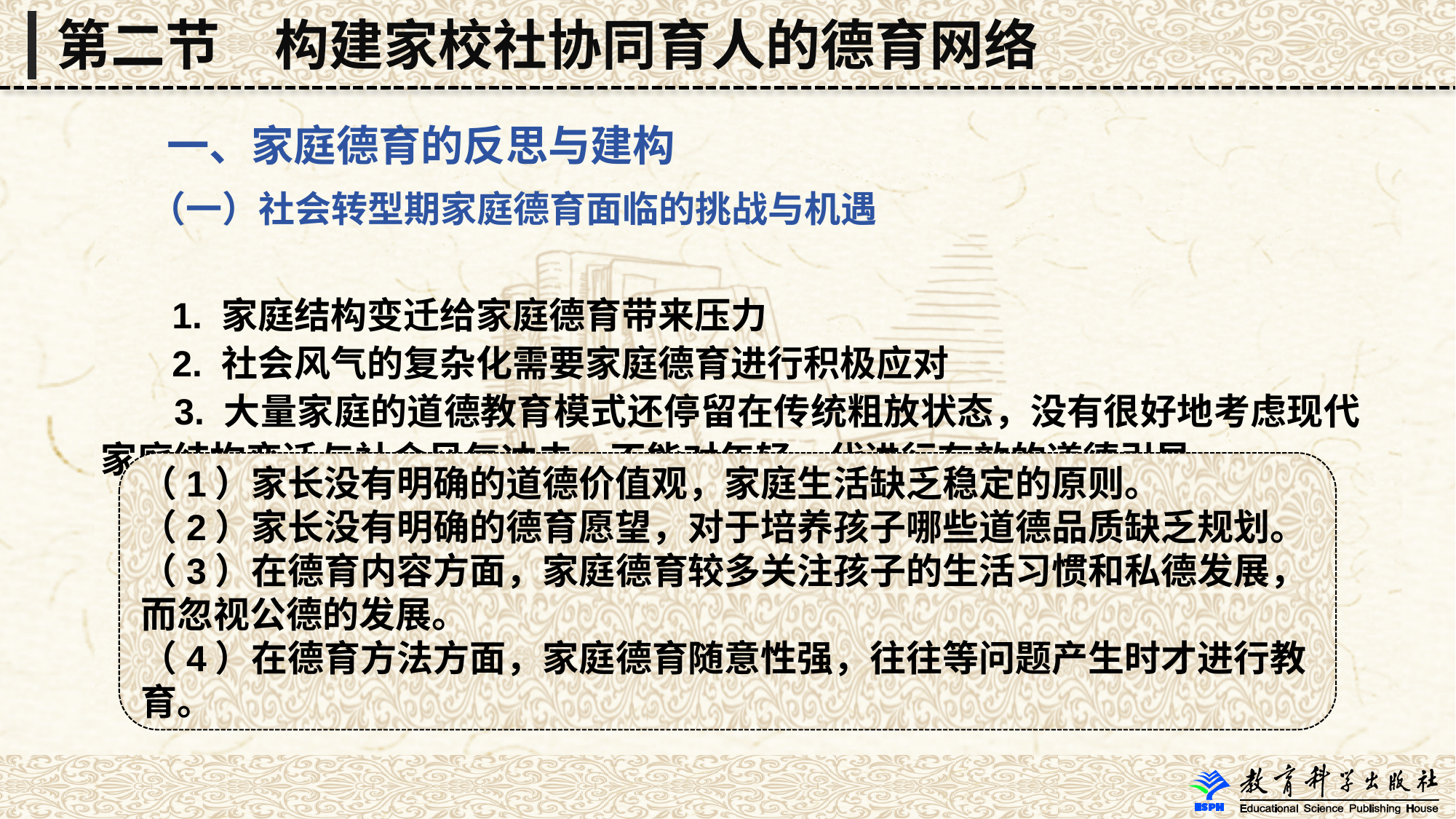

第二节　构建家校社协同育人的德育网络
       一、家庭德育的反思与建构
    （一）社会转型期家庭德育面临的挑战与机遇

       1. 家庭结构变迁给家庭德育带来压力
       2. 社会风气的复杂化需要家庭德育进行积极应对
       3. 大量家庭的道德教育模式还停留在传统粗放状态，没有很好地考虑现代家庭结构变迁与社会风气冲击，不能对年轻一代进行有效的道德引导

（1）家长没有明确的道德价值观，家庭生活缺乏稳定的原则。
（2）家长没有明确的德育愿望，对于培养孩子哪些道德品质缺乏规划。
（3）在德育内容方面，家庭德育较多关注孩子的生活习惯和私德发展，
而忽视公德的发展。
（4）在德育方法方面，家庭德育随意性强，往往等问题产生时才进行教
育。